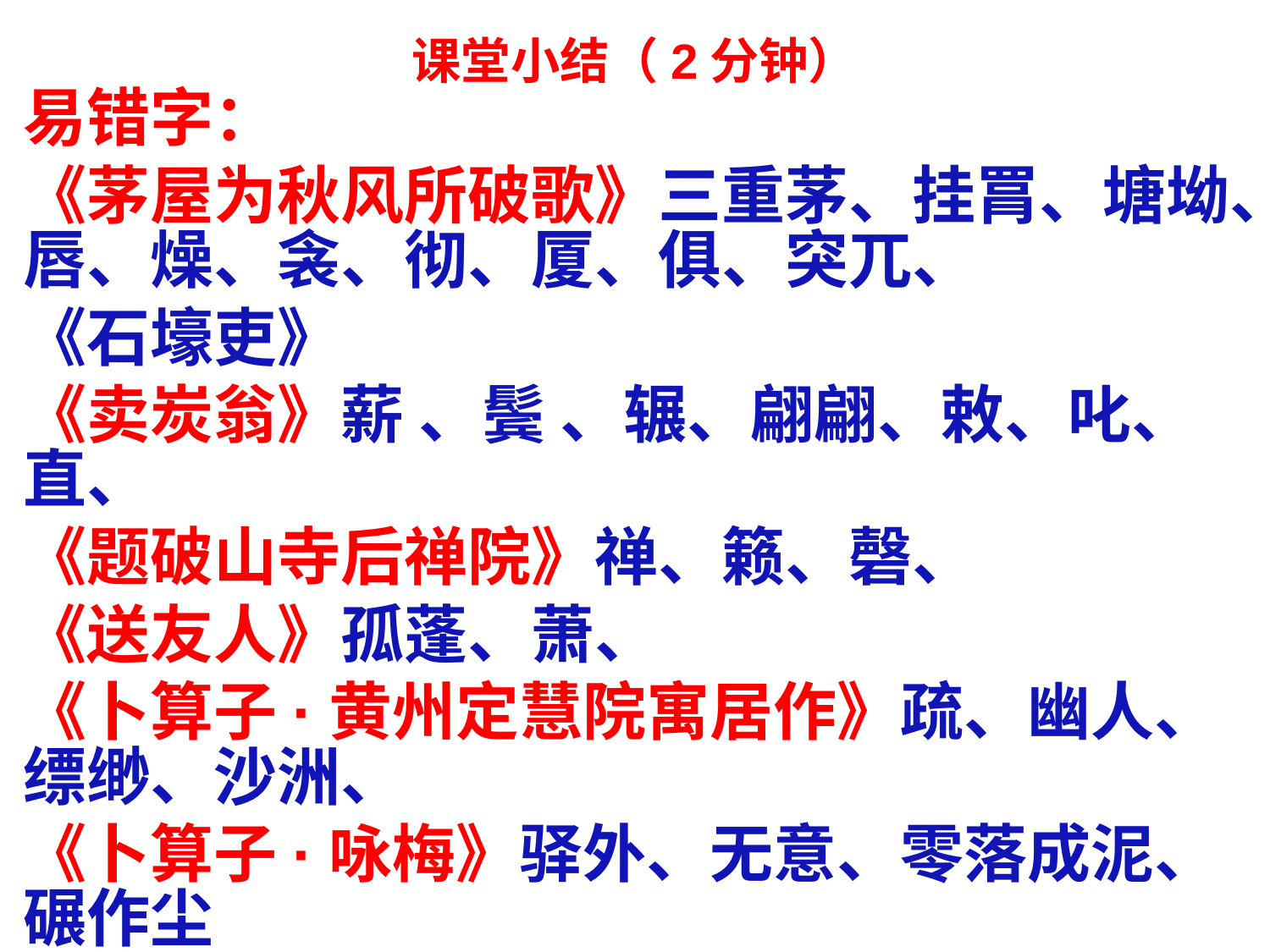

课堂小结（2分钟）
易错字：
《茅屋为秋风所破歌》三重茅、挂罥、塘坳、唇、燥、衾、彻、厦、俱、突兀、
《石壕吏》
《卖炭翁》薪 、鬓 、辗、翩翩、敕、叱、直、
《题破山寺后禅院》禅、籁、磬、
《送友人》孤蓬、萧、
《卜算子·黄州定慧院寓居作》疏、幽人、缥缈、沙洲、
《卜算子·咏梅》驿外、无意、零落成泥、碾作尘